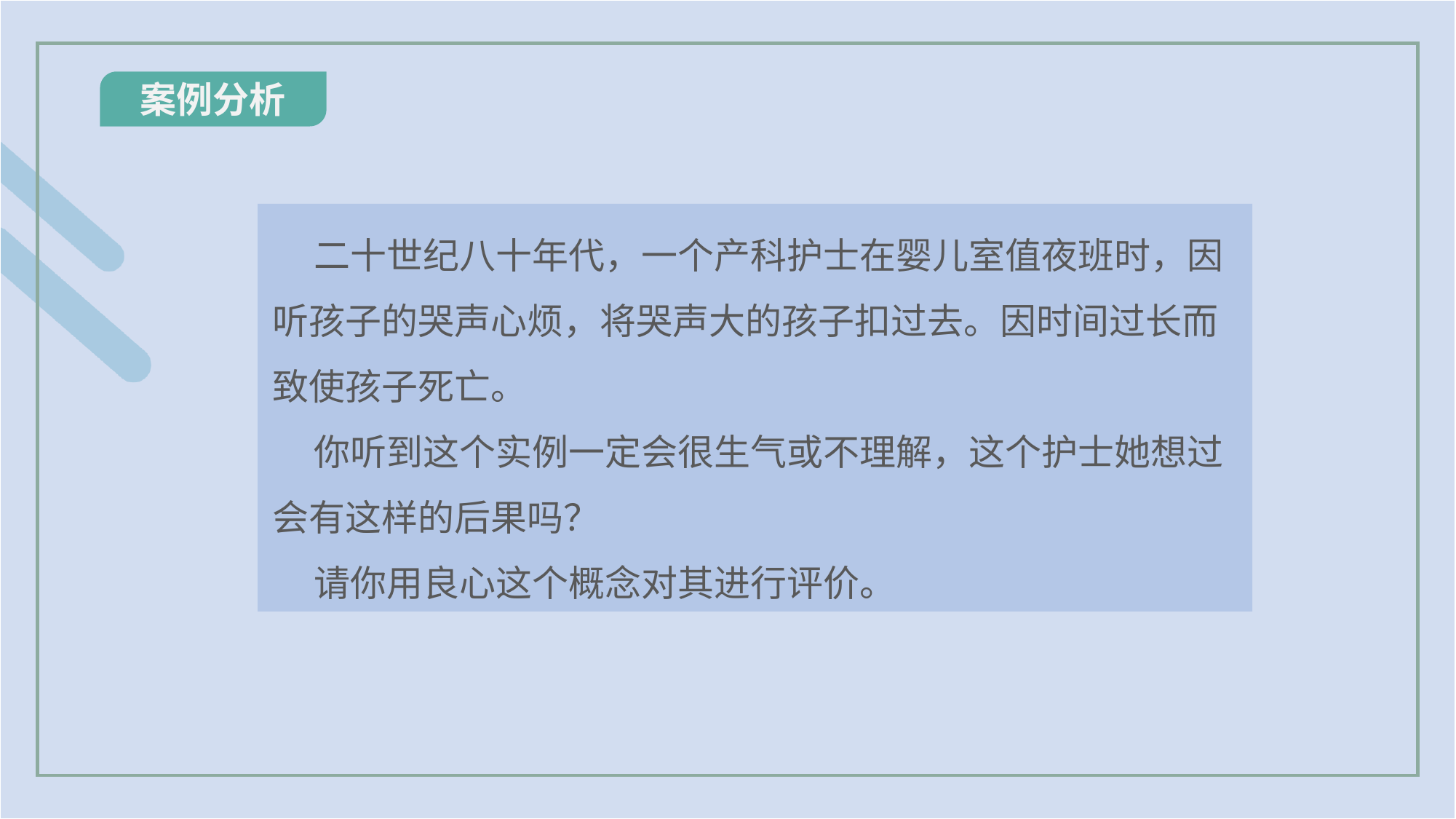

案例分析
    二十世纪八十年代，一个产科护士在婴儿室值夜班时，因听孩子的哭声心烦，将哭声大的孩子扣过去。因时间过长而致使孩子死亡。
    你听到这个实例一定会很生气或不理解，这个护士她想过会有这样的后果吗？
    请你用良心这个概念对其进行评价。